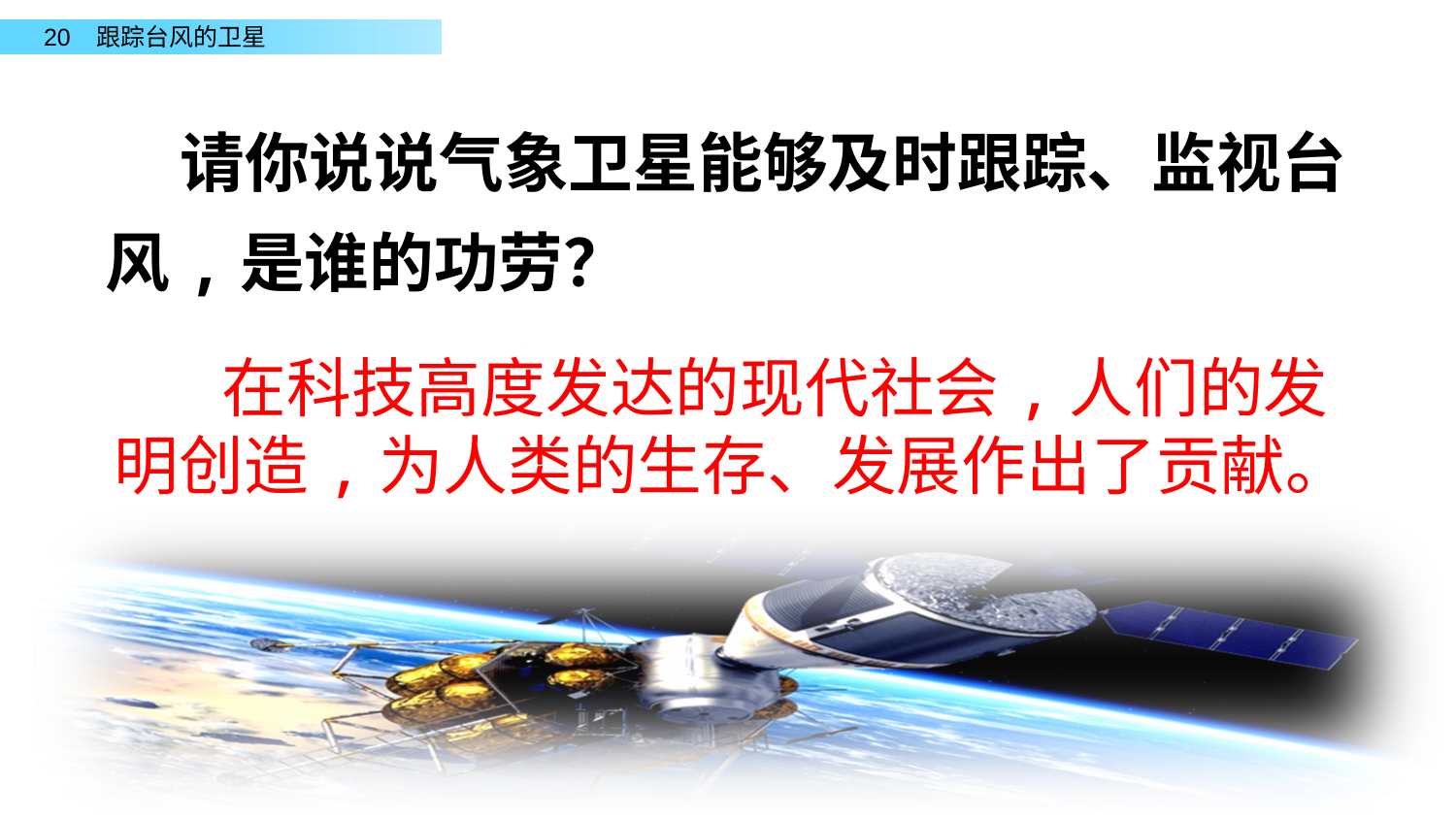

请你说说气象卫星能够及时跟踪、监视台风,是谁的功劳？
   在科技高度发达的现代社会,人们的发明创造,为人类的生存、发展作出了贡献。